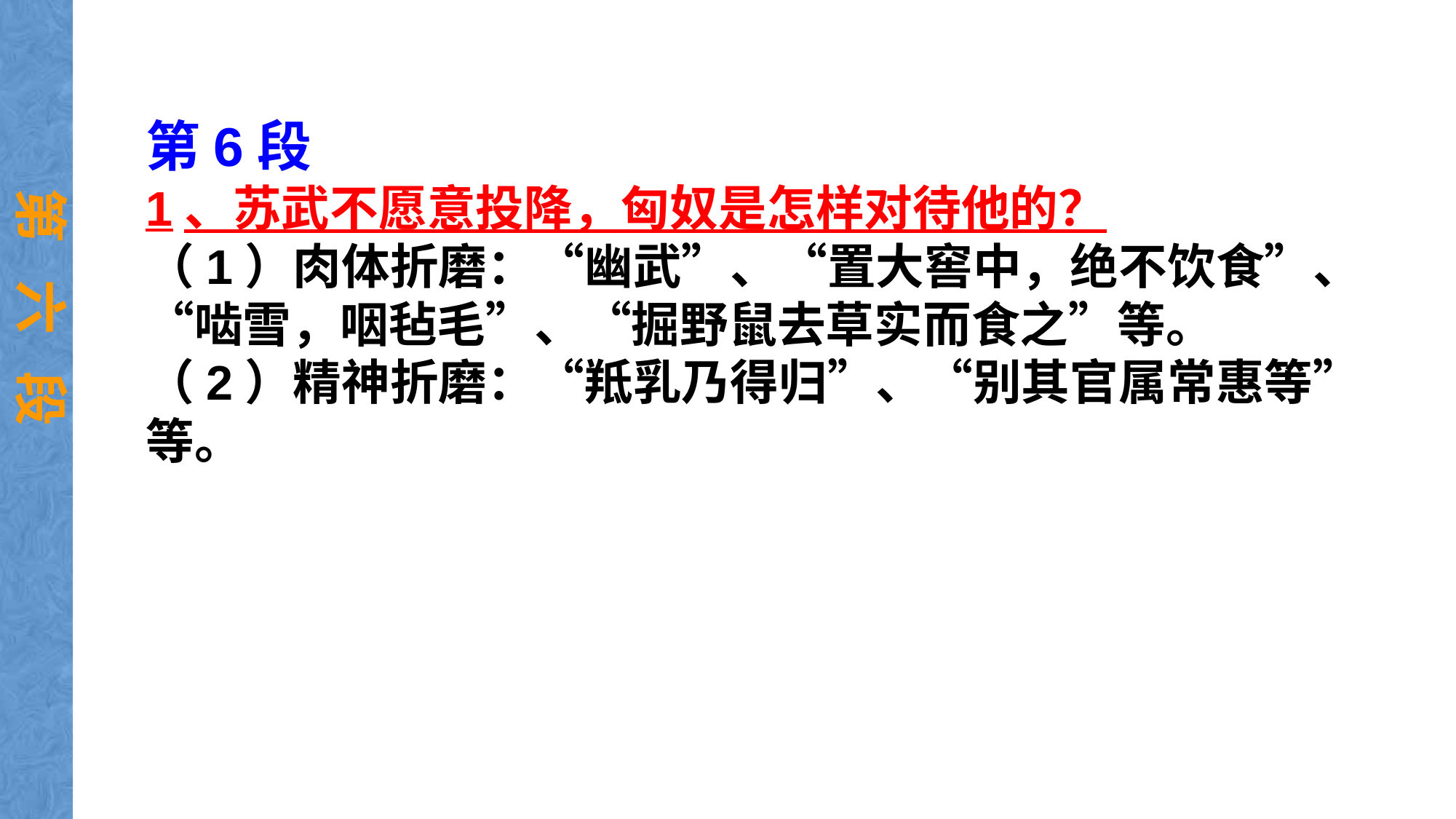

第6段
1、苏武不愿意投降，匈奴是怎样对待他的？
（1）肉体折磨：“幽武”、“置大窖中，绝不饮食”、“啮雪，咽毡毛”、“掘野鼠去草实而食之”等。
（2）精神折磨：“羝乳乃得归”、“别其官属常惠等”等。

第   六   段